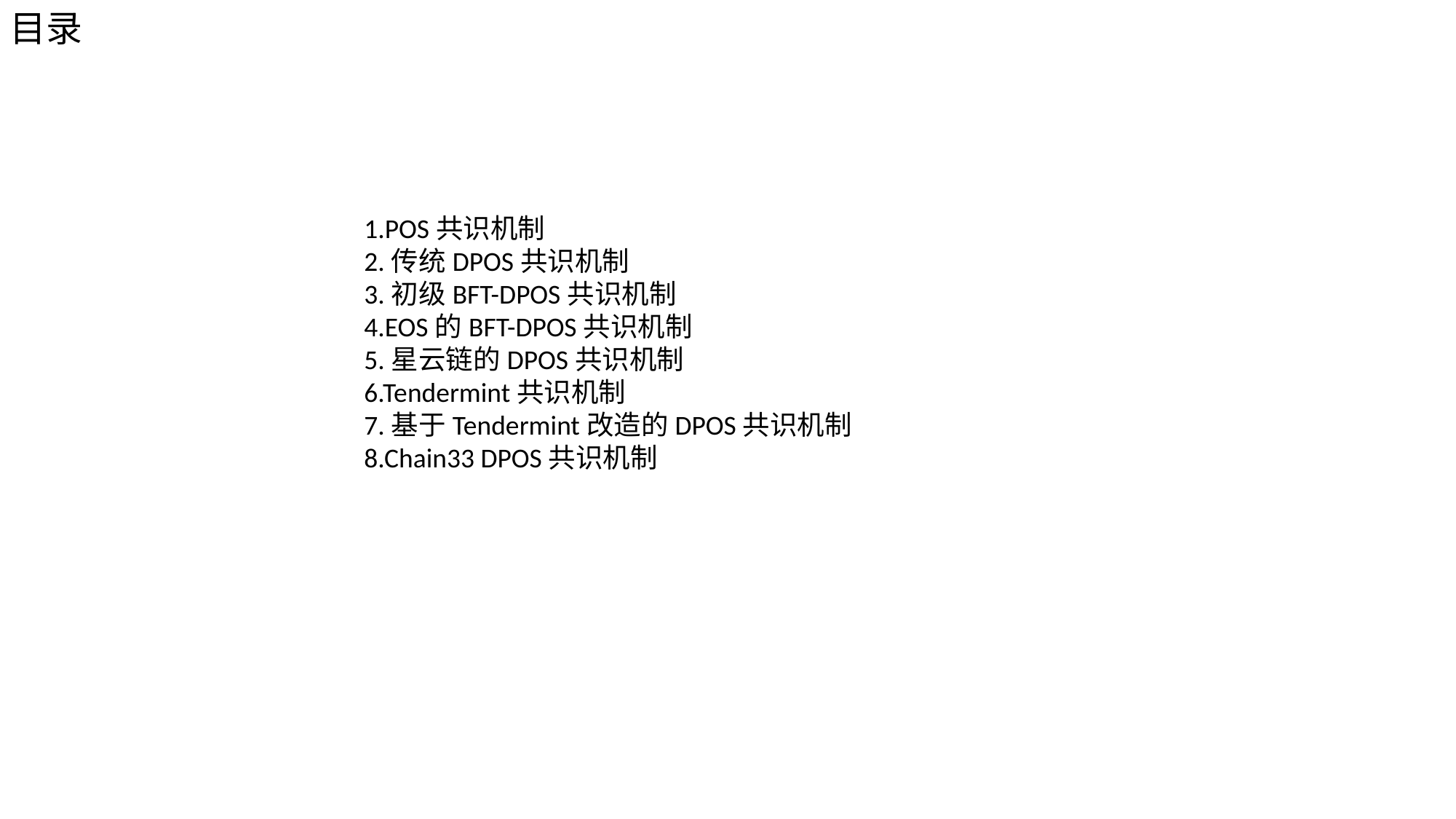

目录
1.POS共识机制
2.传统DPOS共识机制
3.初级BFT-DPOS共识机制
4.EOS的BFT-DPOS共识机制
5.星云链的DPOS共识机制
6.Tendermint共识机制
7.基于Tendermint改造的DPOS共识机制
8.Chain33 DPOS共识机制